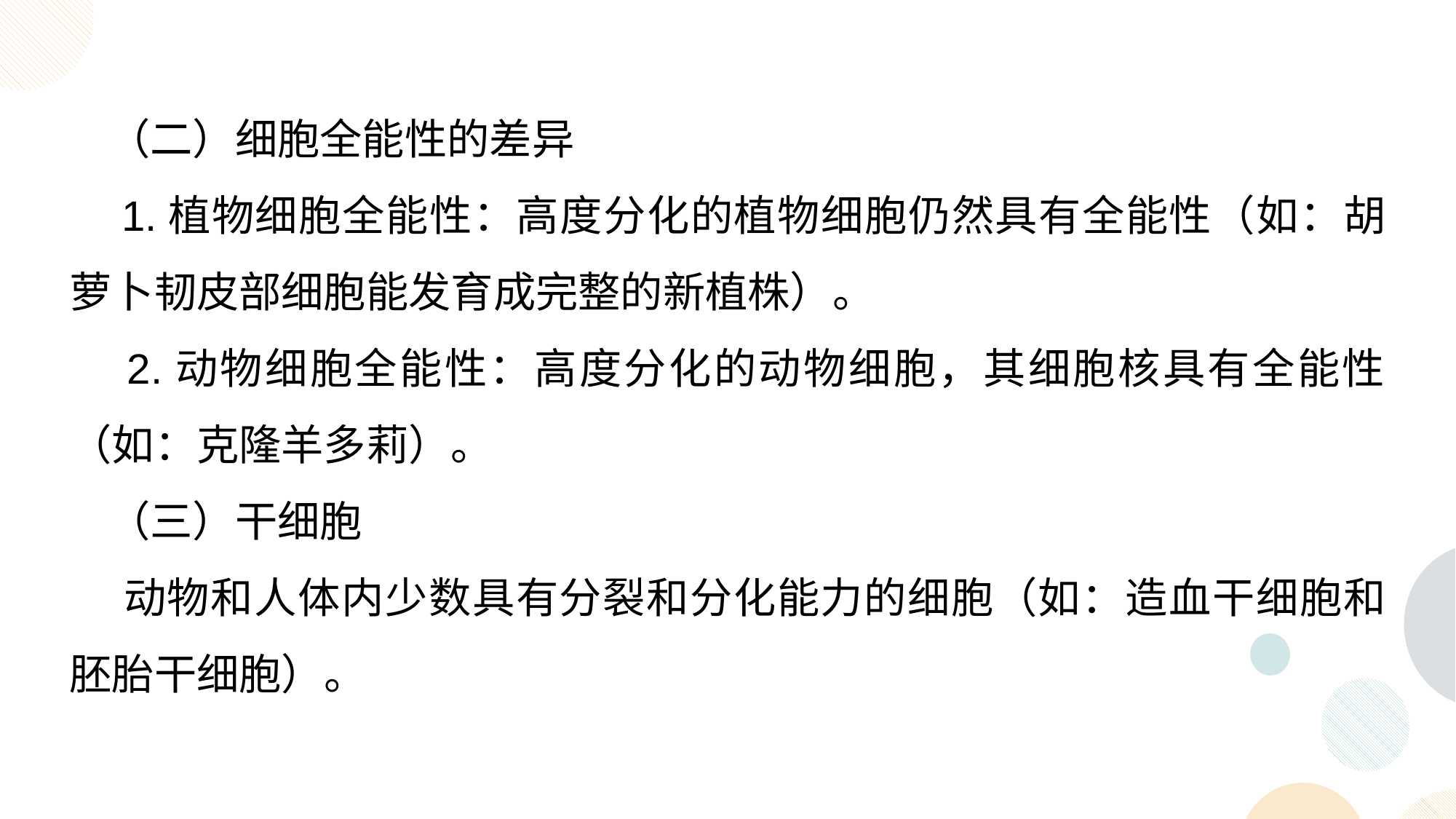

（二）细胞全能性的差异
    1.植物细胞全能性：高度分化的植物细胞仍然具有全能性（如：胡萝卜韧皮部细胞能发育成完整的新植株）。
    2.动物细胞全能性：高度分化的动物细胞，其细胞核具有全能性（如：克隆羊多莉）。
   （三）干细胞
    动物和人体内少数具有分裂和分化能力的细胞（如：造血干细胞和胚胎干细胞）。